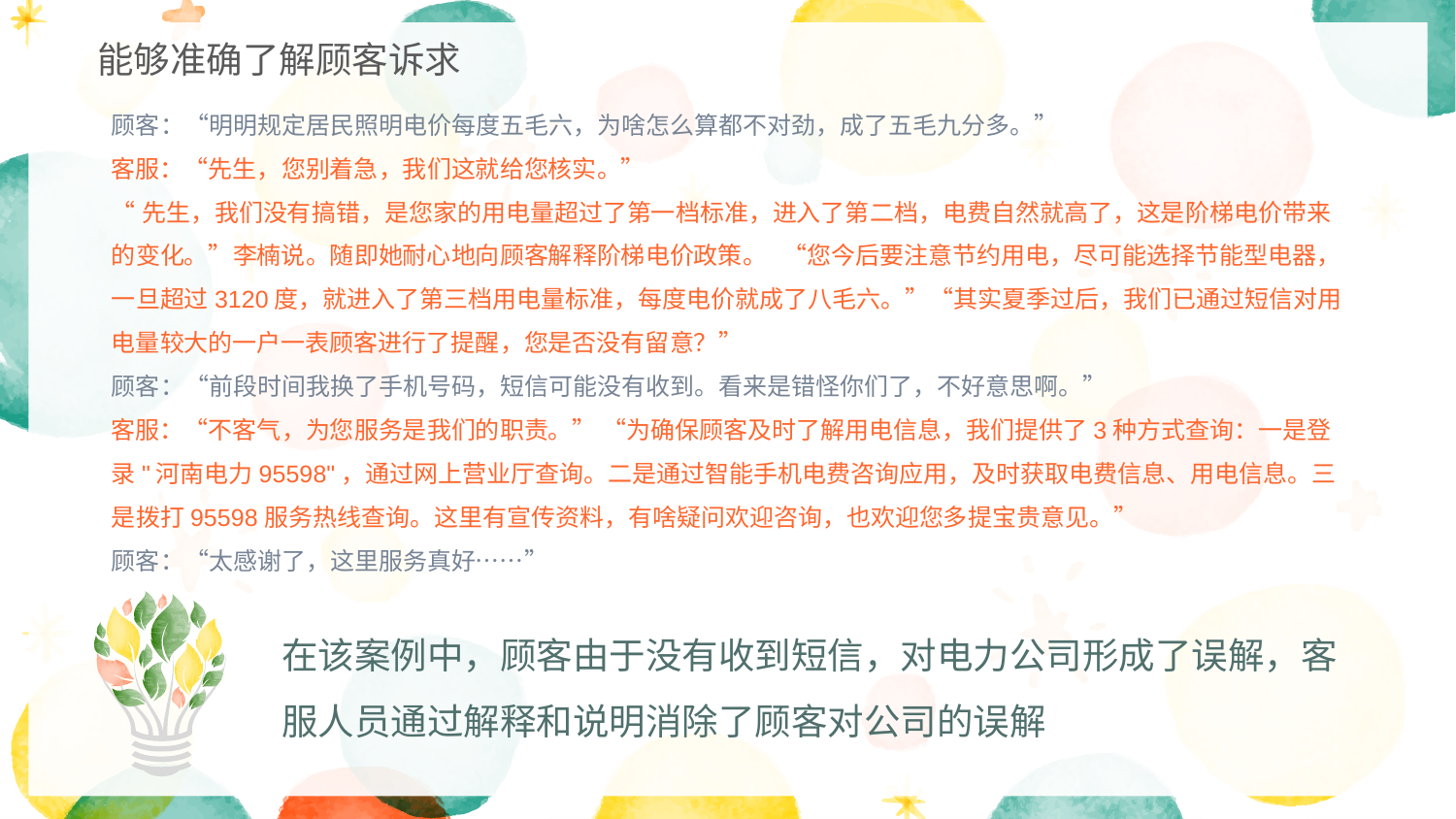

能够准确了解顾客诉求
顾客：“明明规定居民照明电价每度五毛六，为啥怎么算都不对劲，成了五毛九分多。”
客服：“先生，您别着急，我们这就给您核实。”
“先生，我们没有搞错，是您家的用电量超过了第一档标准，进入了第二档，电费自然就高了，这是阶梯电价带来的变化。”李楠说。随即她耐心地向顾客解释阶梯电价政策。   “您今后要注意节约用电，尽可能选择节能型电器，一旦超过3120度，就进入了第三档用电量标准，每度电价就成了八毛六。”“其实夏季过后，我们已通过短信对用电量较大的一户一表顾客进行了提醒，您是否没有留意？”
顾客：“前段时间我换了手机号码，短信可能没有收到。看来是错怪你们了，不好意思啊。”
客服：“不客气，为您服务是我们的职责。” “为确保顾客及时了解用电信息，我们提供了3种方式查询：一是登录"河南电力95598"，通过网上营业厅查询。二是通过智能手机电费咨询应用，及时获取电费信息、用电信息。三是拨打95598服务热线查询。这里有宣传资料，有啥疑问欢迎咨询，也欢迎您多提宝贵意见。”
顾客：“太感谢了，这里服务真好……”

在该案例中，顾客由于没有收到短信，对电力公司形成了误解，客服人员通过解释和说明消除了顾客对公司的误解